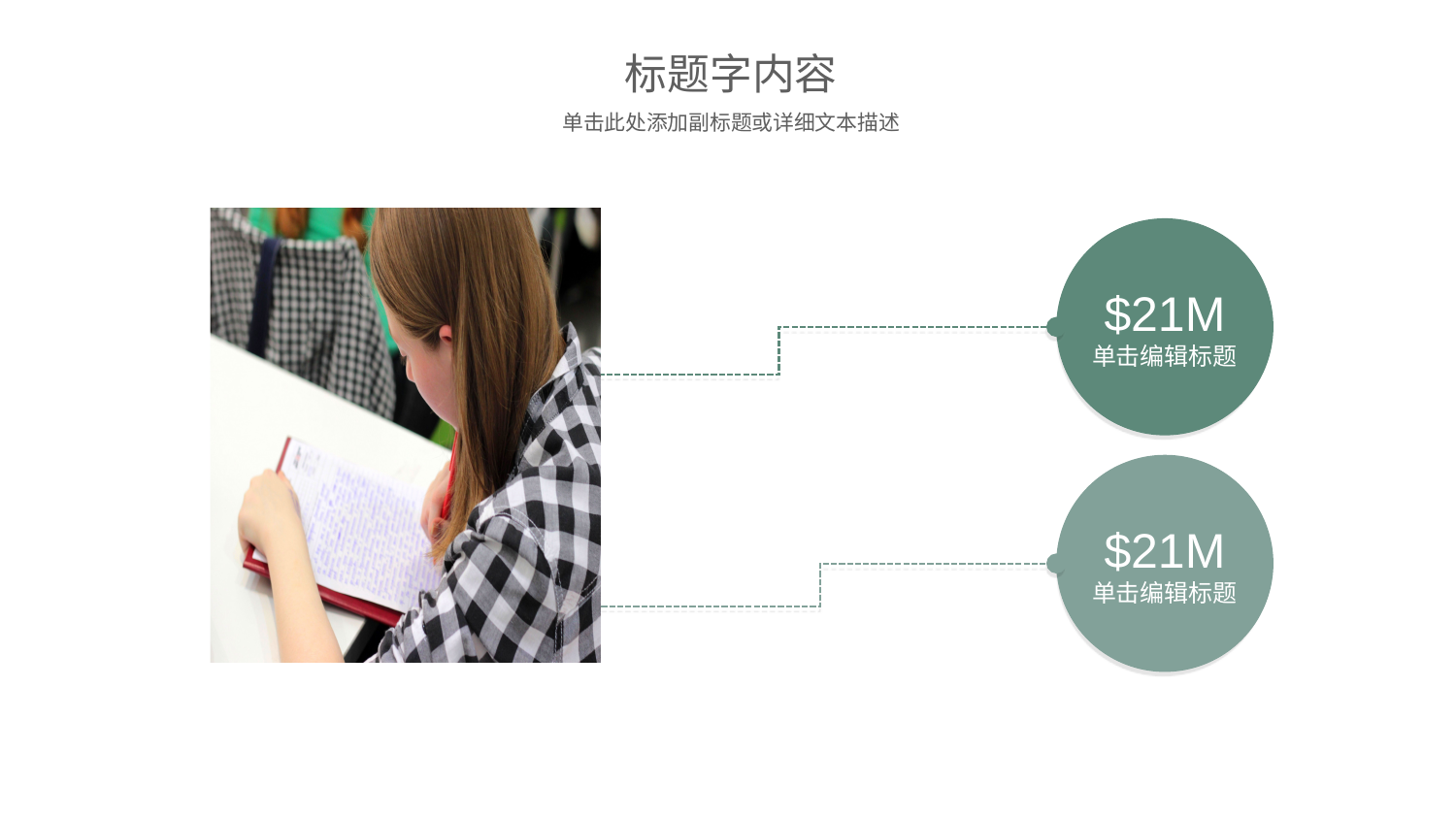

标题字内容
单击此处添加副标题或详细文本描述

$21M
单击编辑标题
$21M
单击编辑标题